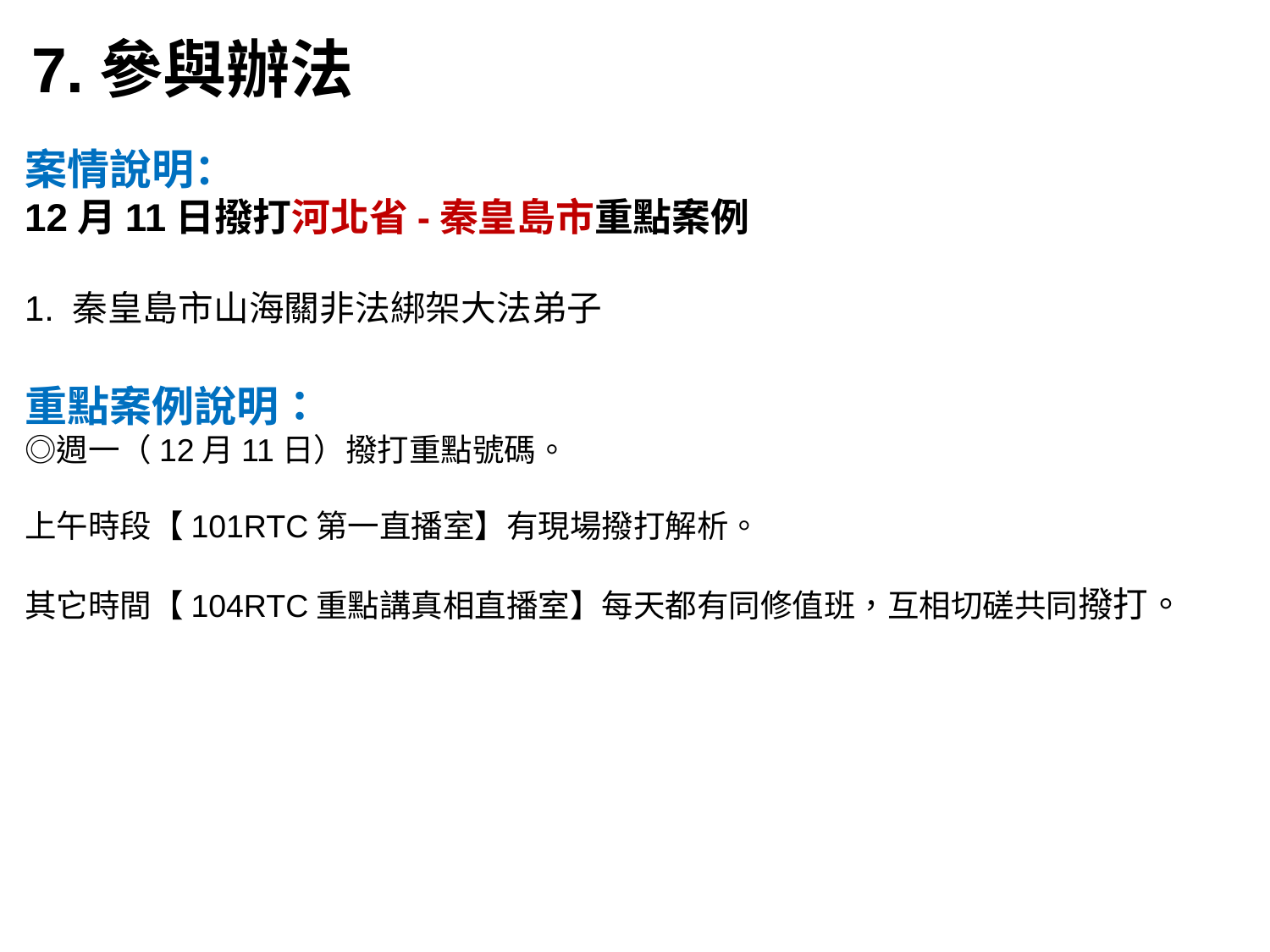

7.參與辦法
案情說明：
12月11日撥打河北省-秦皇島市重點案例

1. 秦皇島市山海關非法綁架大法弟子

重點案例說明：
◎週一（12月11日）撥打重點號碼。
上午時段【101RTC第一直播室】有現場撥打解析。

其它時間【104RTC重點講真相直播室】每天都有同修值班，互相切磋共同撥打。